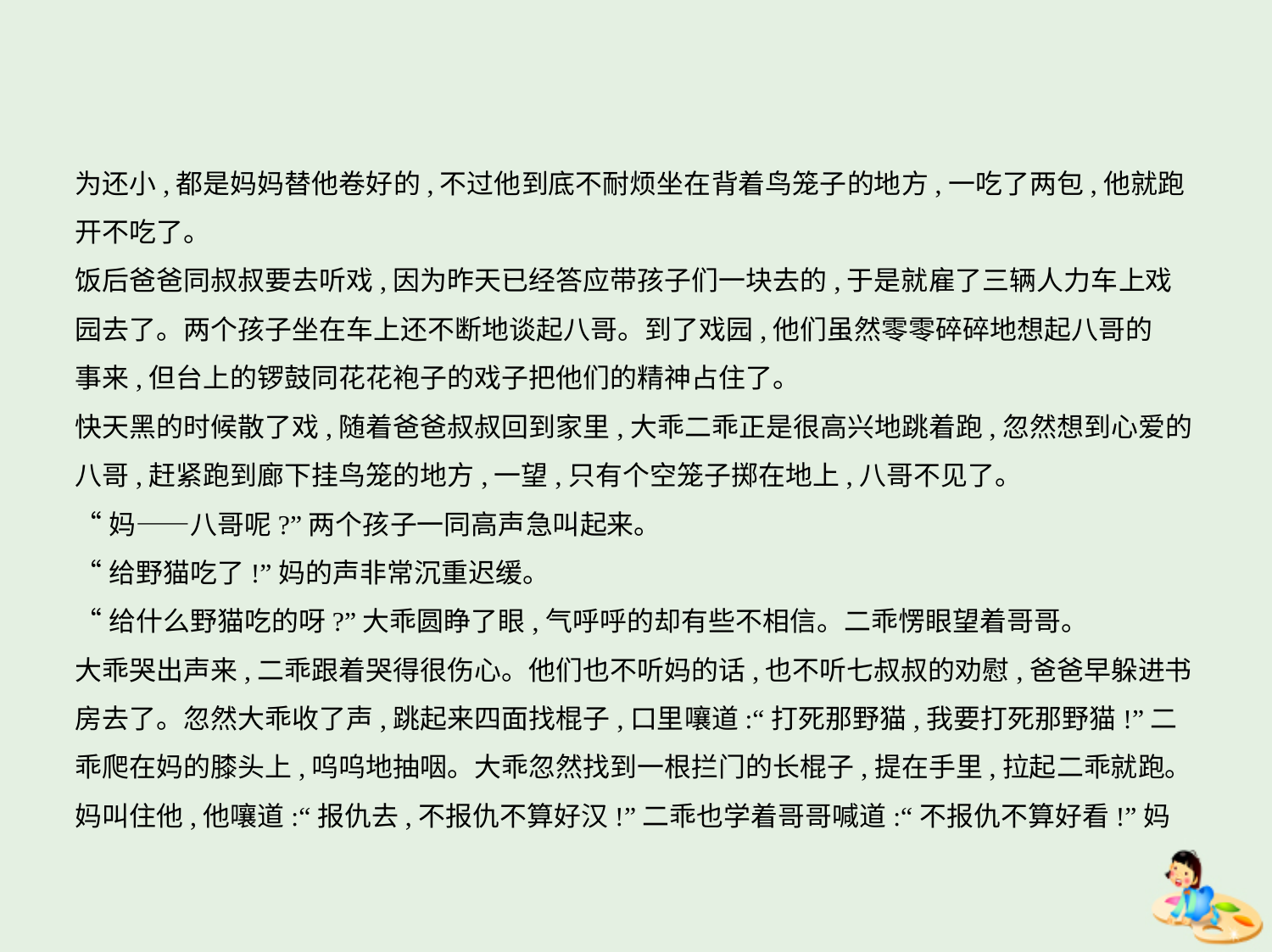

为还小,都是妈妈替他卷好的,不过他到底不耐烦坐在背着鸟笼子的地方,一吃了两包,他就跑
开不吃了。
饭后爸爸同叔叔要去听戏,因为昨天已经答应带孩子们一块去的,于是就雇了三辆人力车上戏
园去了。两个孩子坐在车上还不断地谈起八哥。到了戏园,他们虽然零零碎碎地想起八哥的
事来,但台上的锣鼓同花花袍子的戏子把他们的精神占住了。
快天黑的时候散了戏,随着爸爸叔叔回到家里,大乖二乖正是很高兴地跳着跑,忽然想到心爱的
八哥,赶紧跑到廊下挂鸟笼的地方,一望,只有个空笼子掷在地上,八哥不见了。
“妈——八哥呢?”两个孩子一同高声急叫起来。
“给野猫吃了!”妈的声非常沉重迟缓。
“给什么野猫吃的呀?”大乖圆睁了眼,气呼呼的却有些不相信。二乖愣眼望着哥哥。
大乖哭出声来,二乖跟着哭得很伤心。他们也不听妈的话,也不听七叔叔的劝慰,爸爸早躲进书
房去了。忽然大乖收了声,跳起来四面找棍子,口里嚷道:“打死那野猫,我要打死那野猫!”二
乖爬在妈的膝头上,呜呜地抽咽。大乖忽然找到一根拦门的长棍子,提在手里,拉起二乖就跑。
妈叫住他,他嚷道:“报仇去,不报仇不算好汉!”二乖也学着哥哥喊道:“不报仇不算好看!”妈